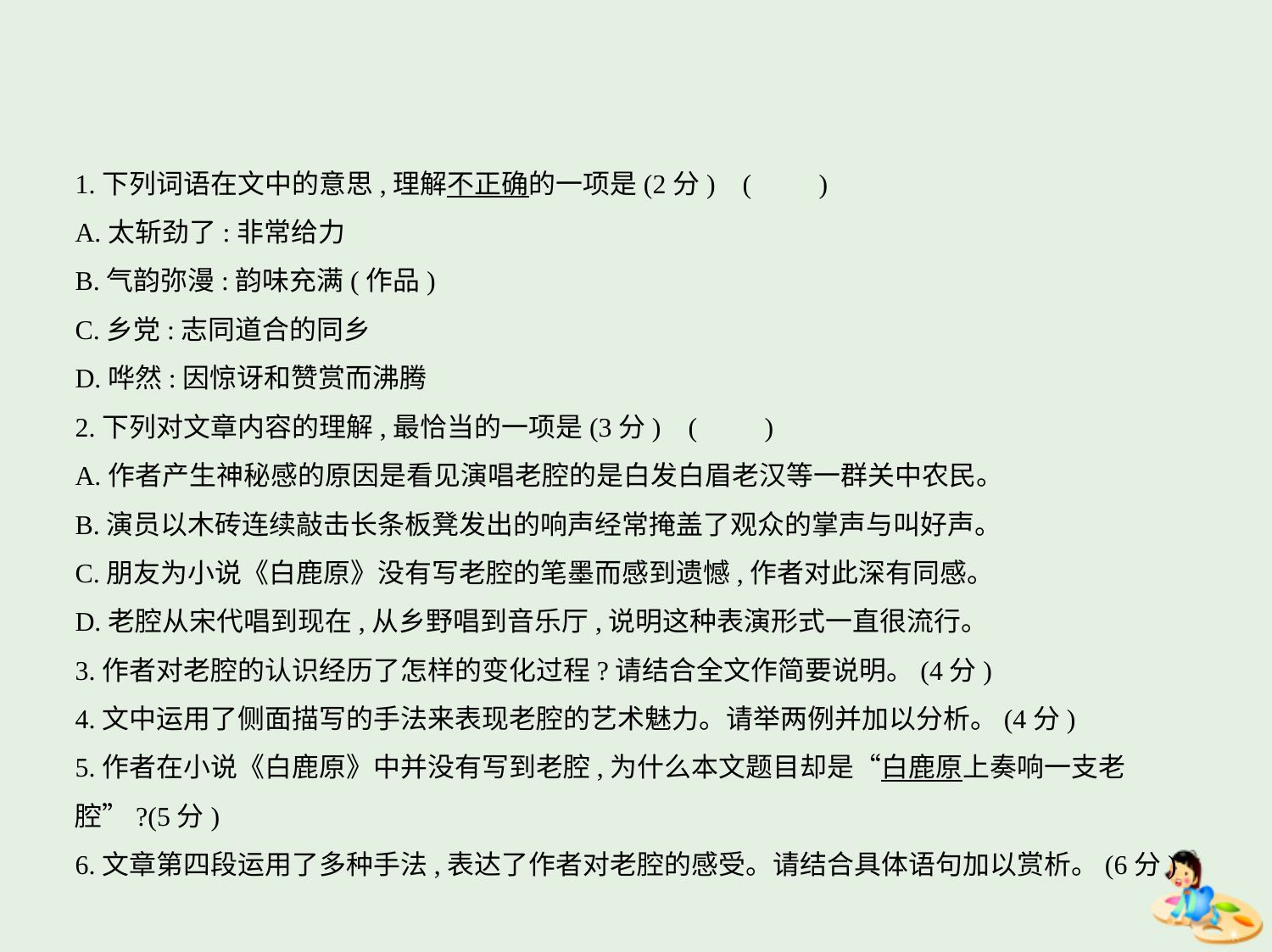

1.下列词语在文中的意思,理解不正确的一项是(2分) (　　)
A.太斩劲了:非常给力
B.气韵弥漫:韵味充满(作品)
C.乡党:志同道合的同乡
D.哗然:因惊讶和赞赏而沸腾
2.下列对文章内容的理解,最恰当的一项是(3分) (　　)
A.作者产生神秘感的原因是看见演唱老腔的是白发白眉老汉等一群关中农民。
B.演员以木砖连续敲击长条板凳发出的响声经常掩盖了观众的掌声与叫好声。
C.朋友为小说《白鹿原》没有写老腔的笔墨而感到遗憾,作者对此深有同感。
D.老腔从宋代唱到现在,从乡野唱到音乐厅,说明这种表演形式一直很流行。
3.作者对老腔的认识经历了怎样的变化过程?请结合全文作简要说明。(4分)
4.文中运用了侧面描写的手法来表现老腔的艺术魅力。请举两例并加以分析。(4分)
5.作者在小说《白鹿原》中并没有写到老腔,为什么本文题目却是“白鹿原上奏响一支老
腔”?(5分)
6.文章第四段运用了多种手法,表达了作者对老腔的感受。请结合具体语句加以赏析。(6分)